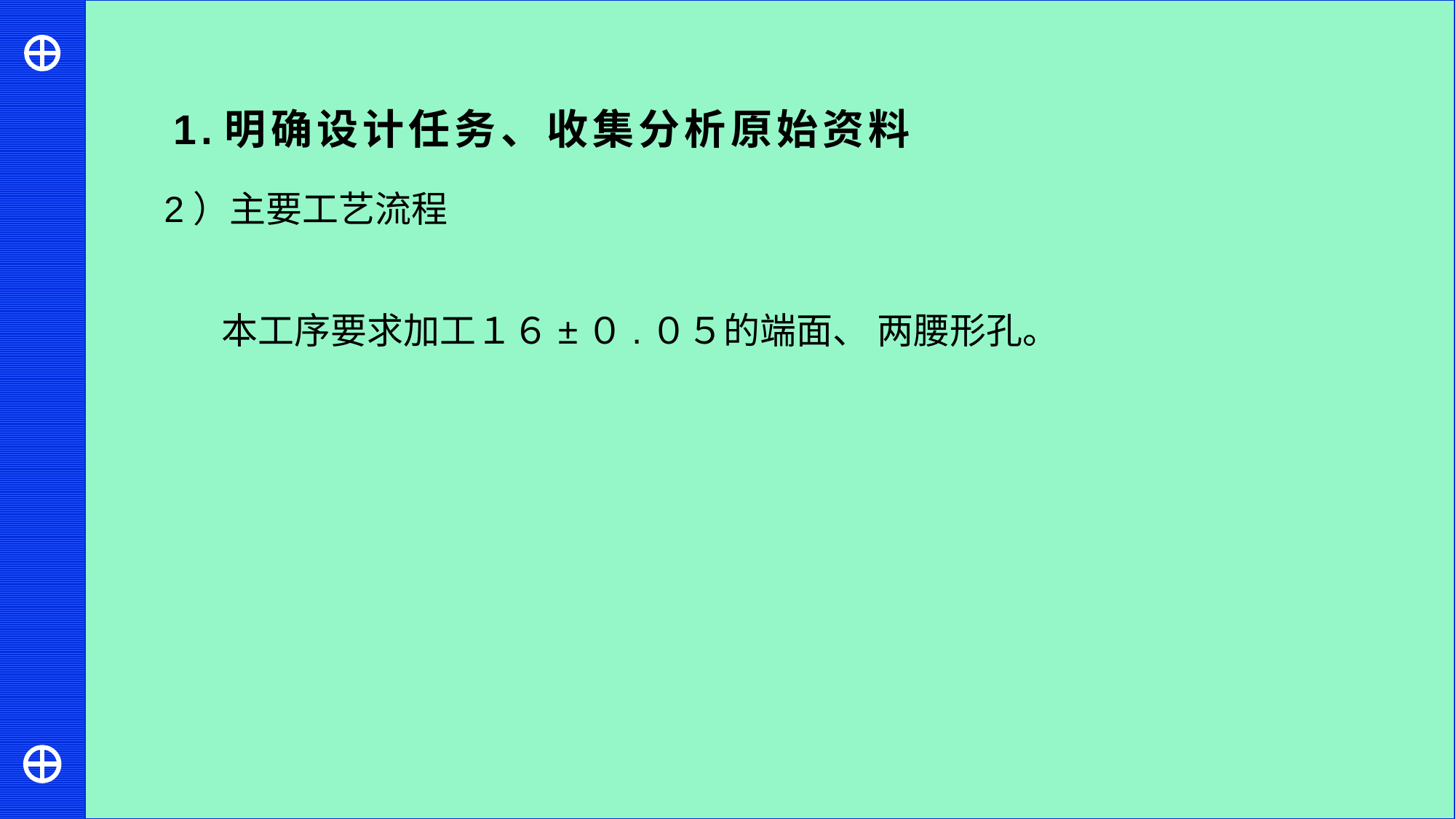

1.明确设计任务、收集分析原始资料
2）主要工艺流程
本工序要求加工１６±０.０５的端面、 两腰形孔。